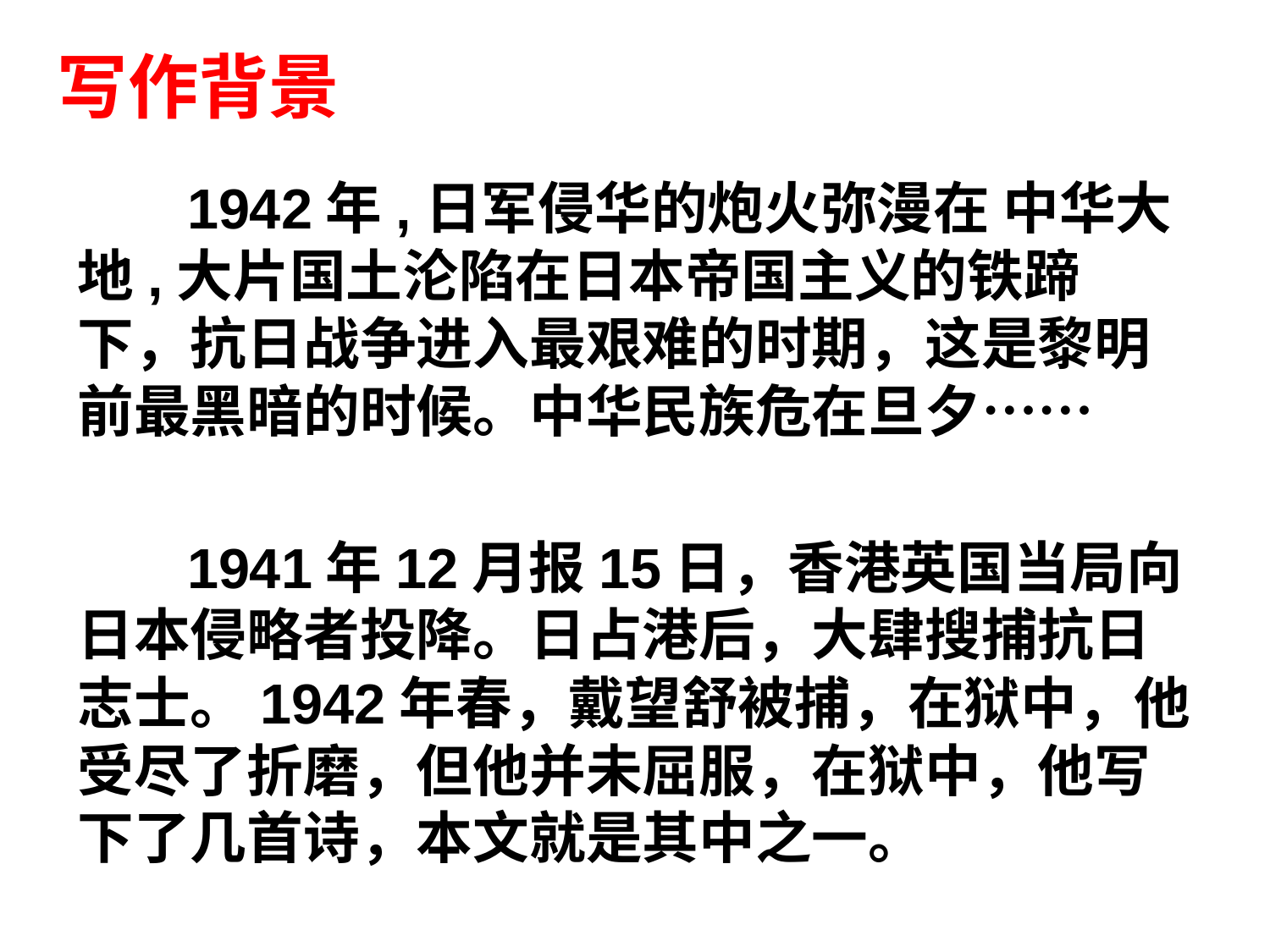

写作背景
       1942年,日军侵华的炮火弥漫在 中华大地,大片国土沦陷在日本帝国主义的铁蹄下，抗日战争进入最艰难的时期，这是黎明前最黑暗的时候。中华民族危在旦夕……
       1941年12月报15日，香港英国当局向日本侵略者投降。日占港后，大肆搜捕抗日志士。1942年春，戴望舒被捕，在狱中，他受尽了折磨，但他并未屈服，在狱中，他写下了几首诗，本文就是其中之一。